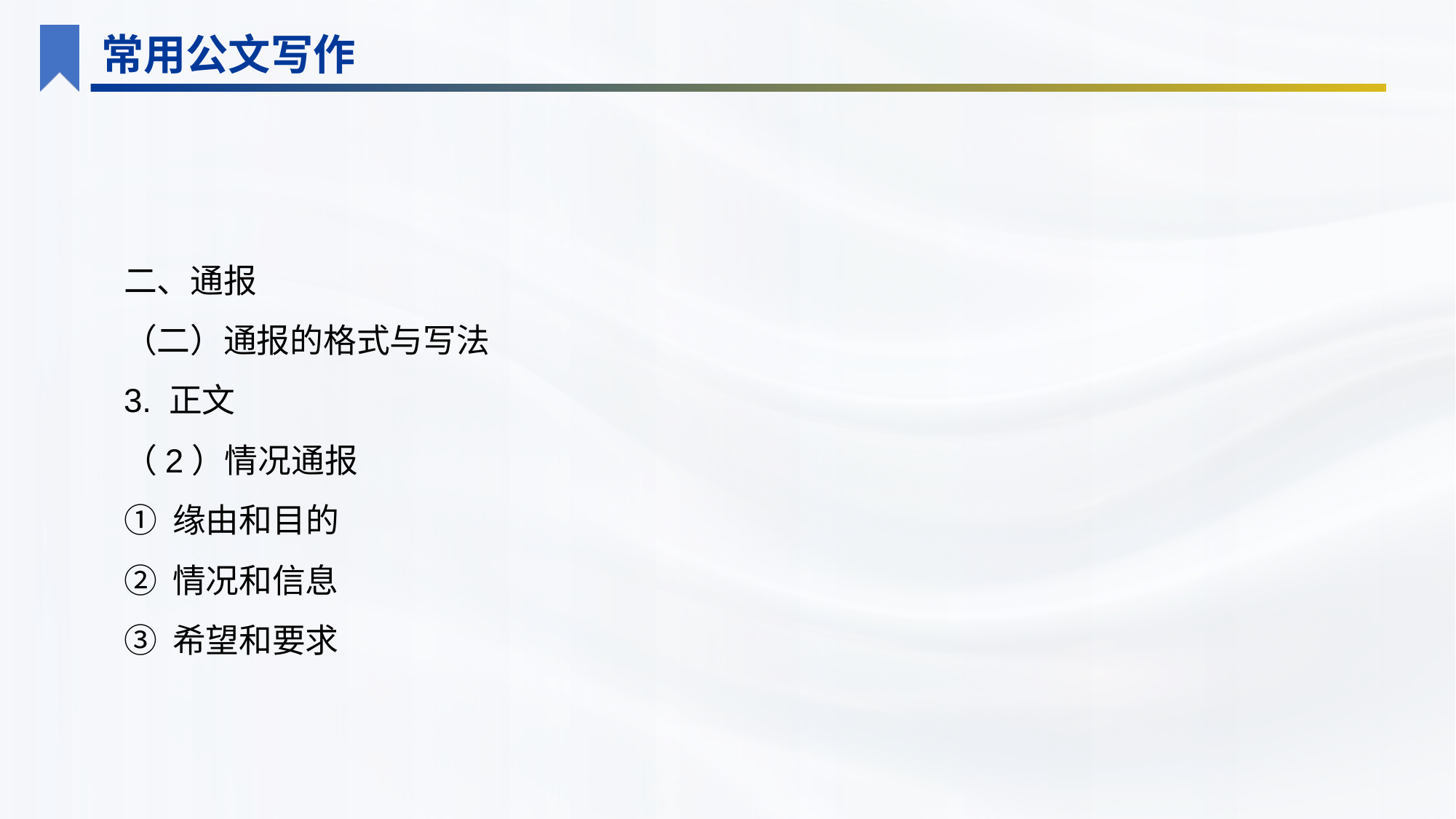

常用公文写作
二、通报
（二）通报的格式与写法
3. 正文
（2）情况通报
① 缘由和目的
② 情况和信息
③ 希望和要求